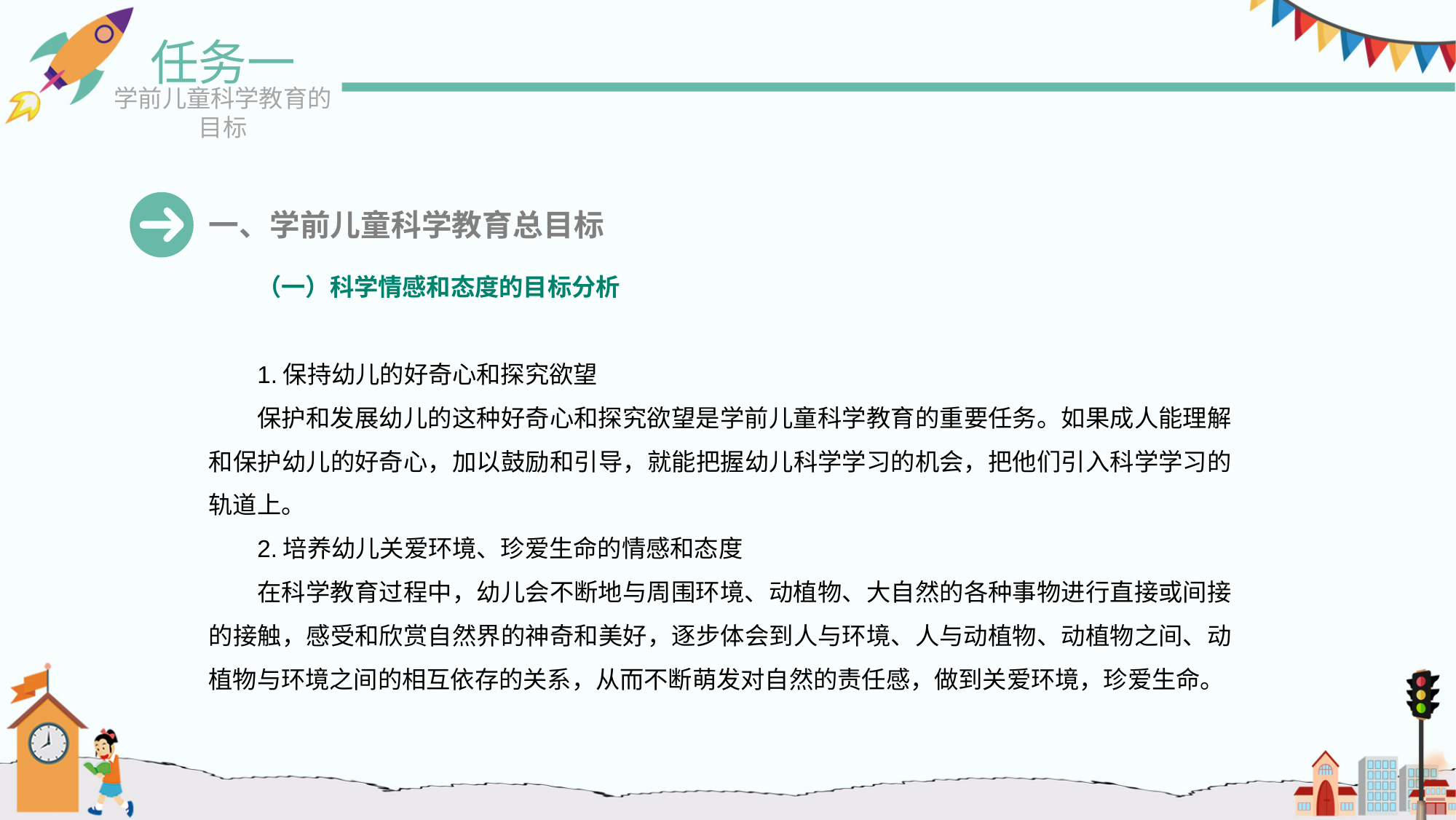

任务一
学前儿童科学教育的目标

一、学前儿童科学教育总目标
（一）科学情感和态度的目标分析

1.保持幼儿的好奇心和探究欲望
保护和发展幼儿的这种好奇心和探究欲望是学前儿童科学教育的重要任务。如果成人能理解和保护幼儿的好奇心，加以鼓励和引导，就能把握幼儿科学学习的机会，把他们引入科学学习的轨道上。
2.培养幼儿关爱环境、珍爱生命的情感和态度
在科学教育过程中，幼儿会不断地与周围环境、动植物、大自然的各种事物进行直接或间接的接触，感受和欣赏自然界的神奇和美好，逐步体会到人与环境、人与动植物、动植物之间、动植物与环境之间的相互依存的关系，从而不断萌发对自然的责任感，做到关爱环境，珍爱生命。